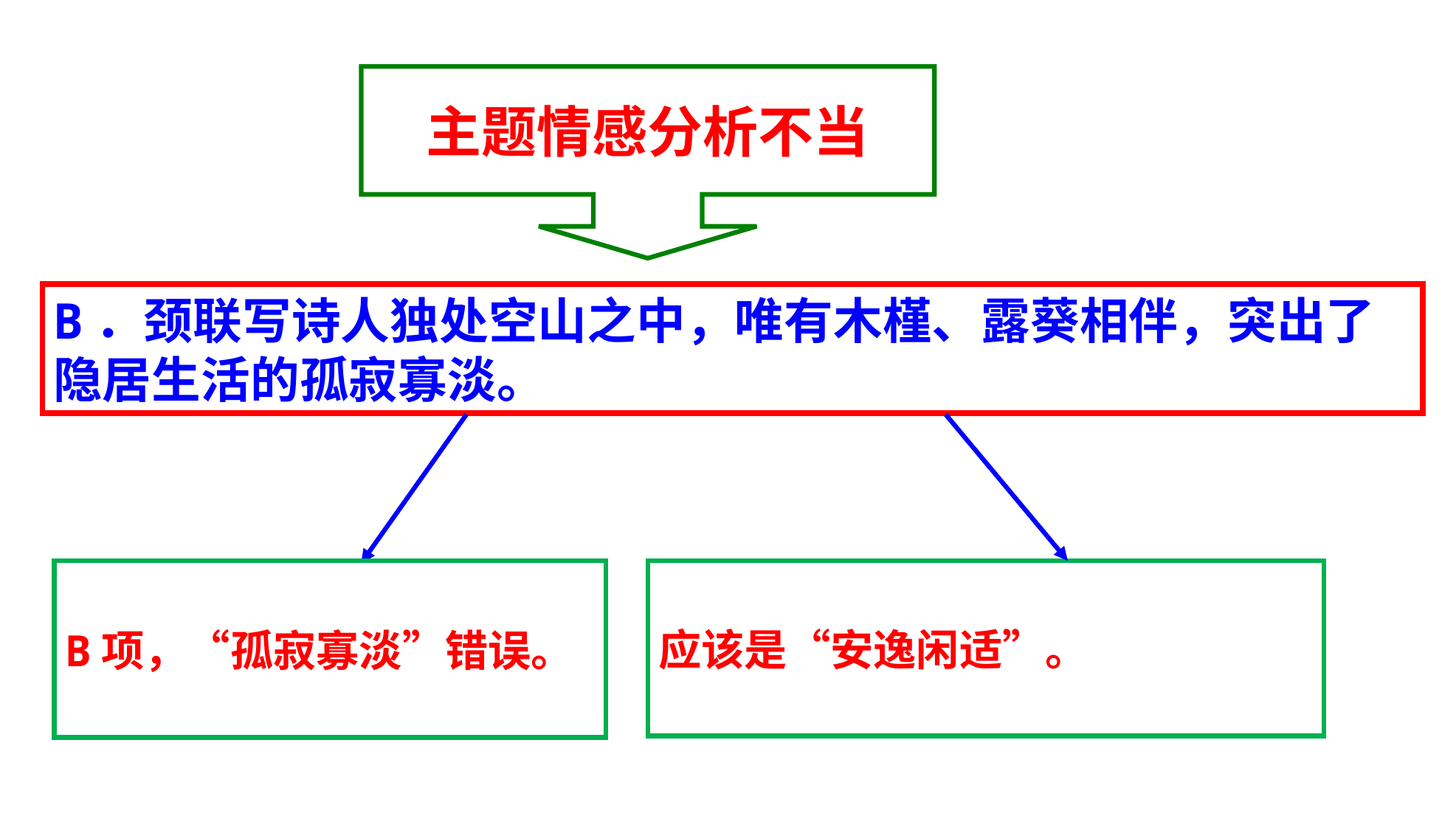

主题情感分析不当
B．颈联写诗人独处空山之中，唯有木槿、露葵相伴，突出了隐居生活的孤寂寡淡。

B项，“孤寂寡淡”错误。
应该是“安逸闲适”。